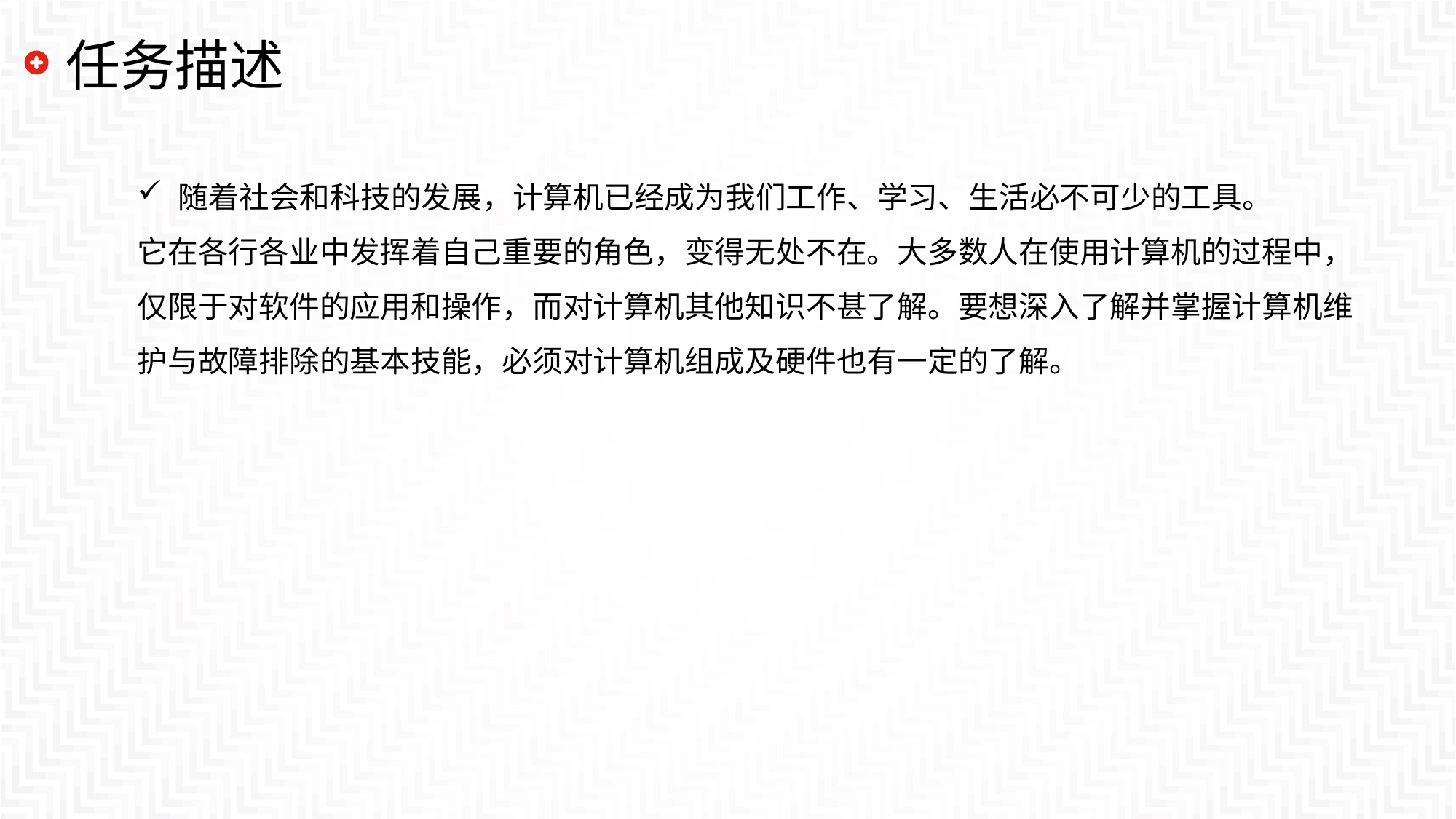

# 任务描述
随着社会和科技的发展，计算机已经成为我们工作、学习、生活必不可少的工具。
它在各行各业中发挥着自己重要的角色，变得无处不在。大多数人在使用计算机的过程中，
仅限于对软件的应用和操作，而对计算机其他知识不甚了解。要想深入了解并掌握计算机维
护与故障排除的基本技能，必须对计算机组成及硬件也有一定的了解。